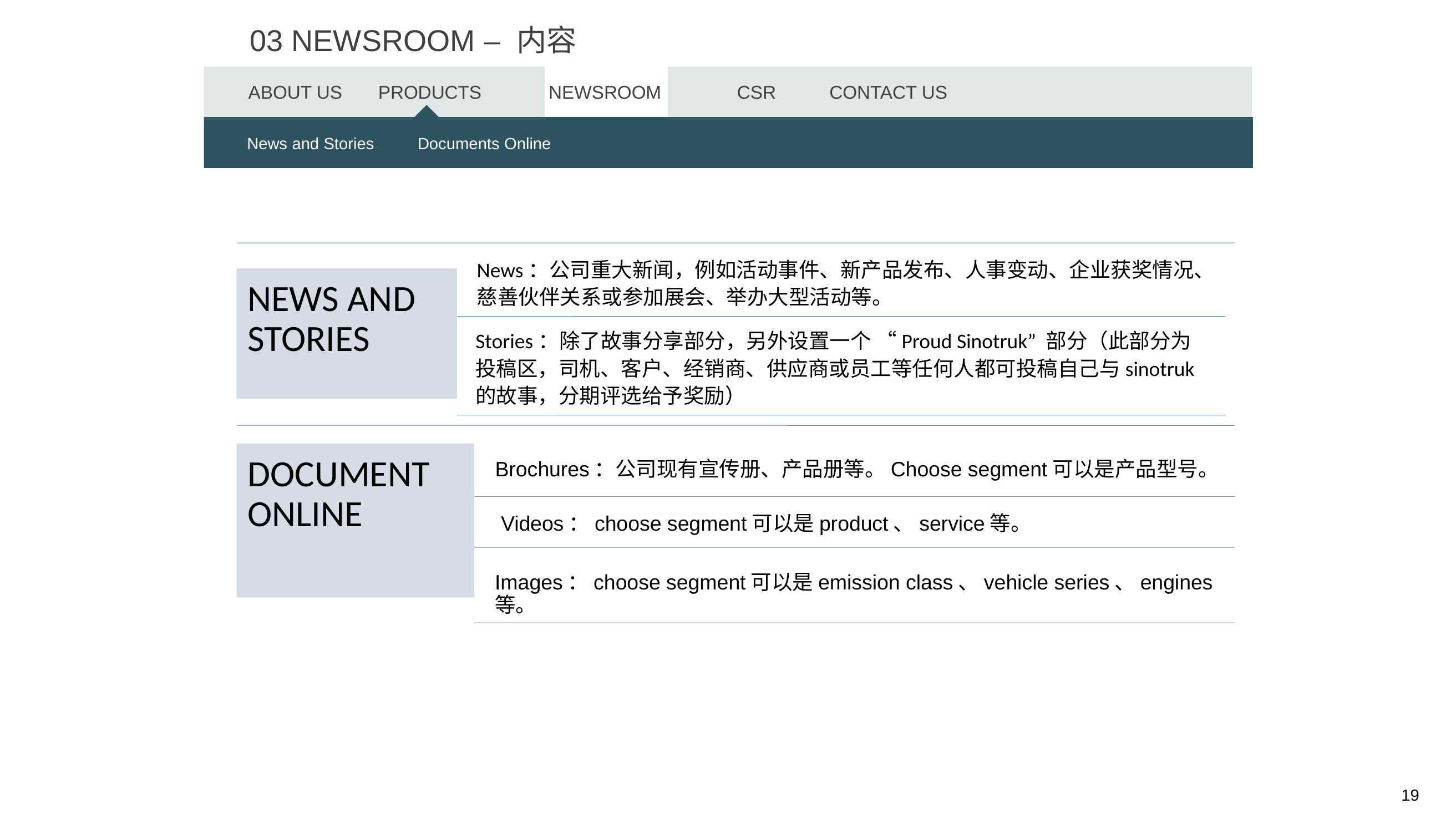

03 NEWSROOM – 内容

ABOUT US
PRODUCTS
NEWSROOM
CSR
CONTACT US

Heavy Trucks
News and Stories
Light Trucks
Documents Online
Miner
Special Trucks
Clean Energy
NEWS AND STORIES
News：公司重大新闻，例如活动事件、新产品发布、人事变动、企业获奖情况、慈善伙伴关系或参加展会、举办大型活动等。
Stories：除了故事分享部分，另外设置一个 “Proud Sinotruk” 部分（此部分为投稿区，司机、客户、经销商、供应商或员工等任何人都可投稿自己与sinotruk的故事，分期评选给予奖励）
DOCUMENT ONLINE
Brochures：公司现有宣传册、产品册等。Choose segment可以是产品型号。
  Videos：choose segment可以是product、service等。
Images：choose segment可以是emission class、vehicle series、engines等。